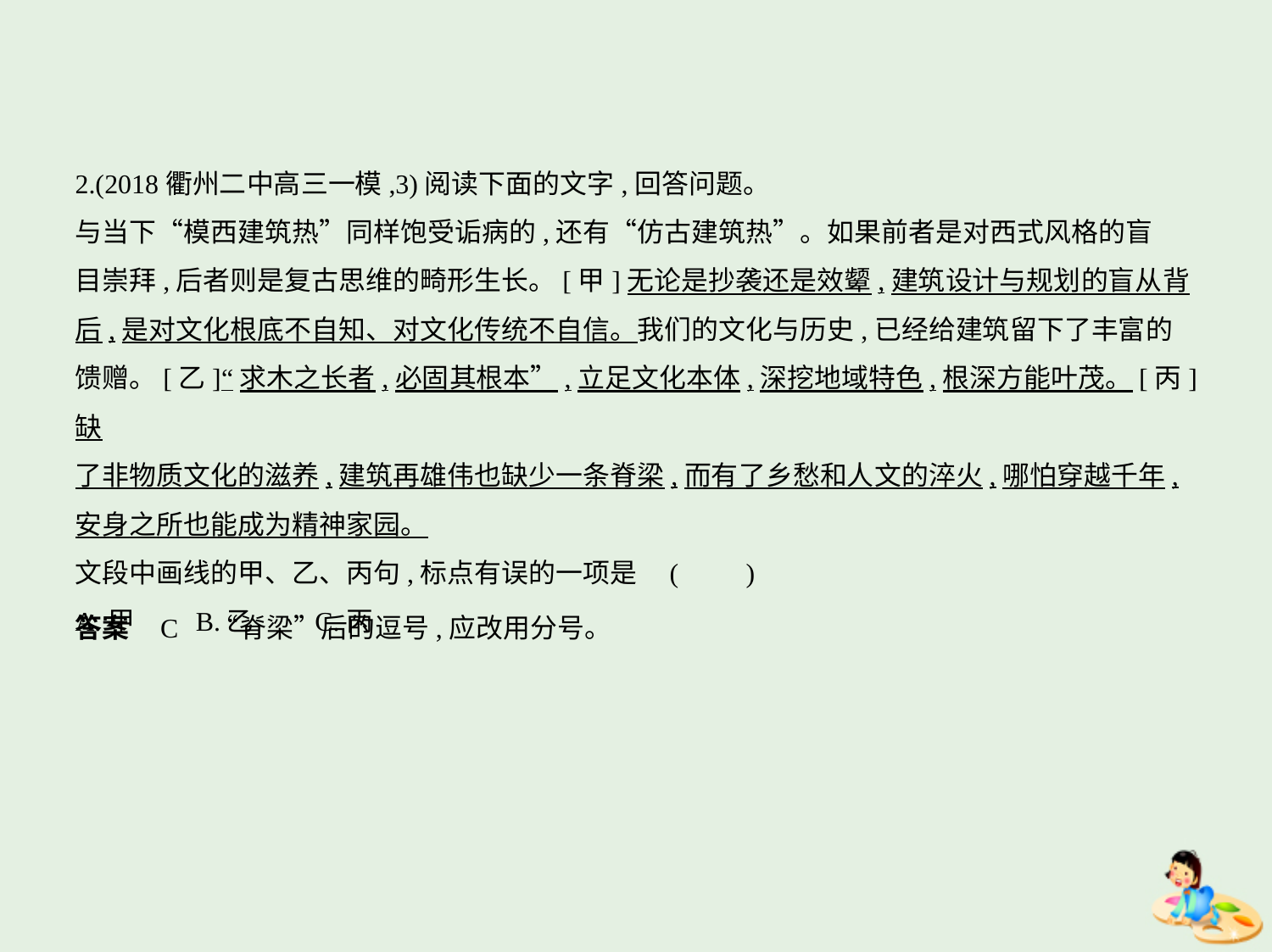

2.(2018衢州二中高三一模,3)阅读下面的文字,回答问题。
与当下“模西建筑热”同样饱受诟病的,还有“仿古建筑热”。如果前者是对西式风格的盲
目崇拜,后者则是复古思维的畸形生长。[甲]无论是抄袭还是效颦,建筑设计与规划的盲从背
后,是对文化根底不自知、对文化传统不自信。我们的文化与历史,已经给建筑留下了丰富的
馈赠。[乙]“求木之长者,必固其根本”,立足文化本体,深挖地域特色,根深方能叶茂。[丙]缺
了非物质文化的滋养,建筑再雄伟也缺少一条脊梁,而有了乡愁和人文的淬火,哪怕穿越千年,
安身之所也能成为精神家园。
文段中画线的甲、乙、丙句,标点有误的一项是 (　　)
A.甲　　B.乙　　C.丙
答案    C　“脊梁”后的逗号,应改用分号。